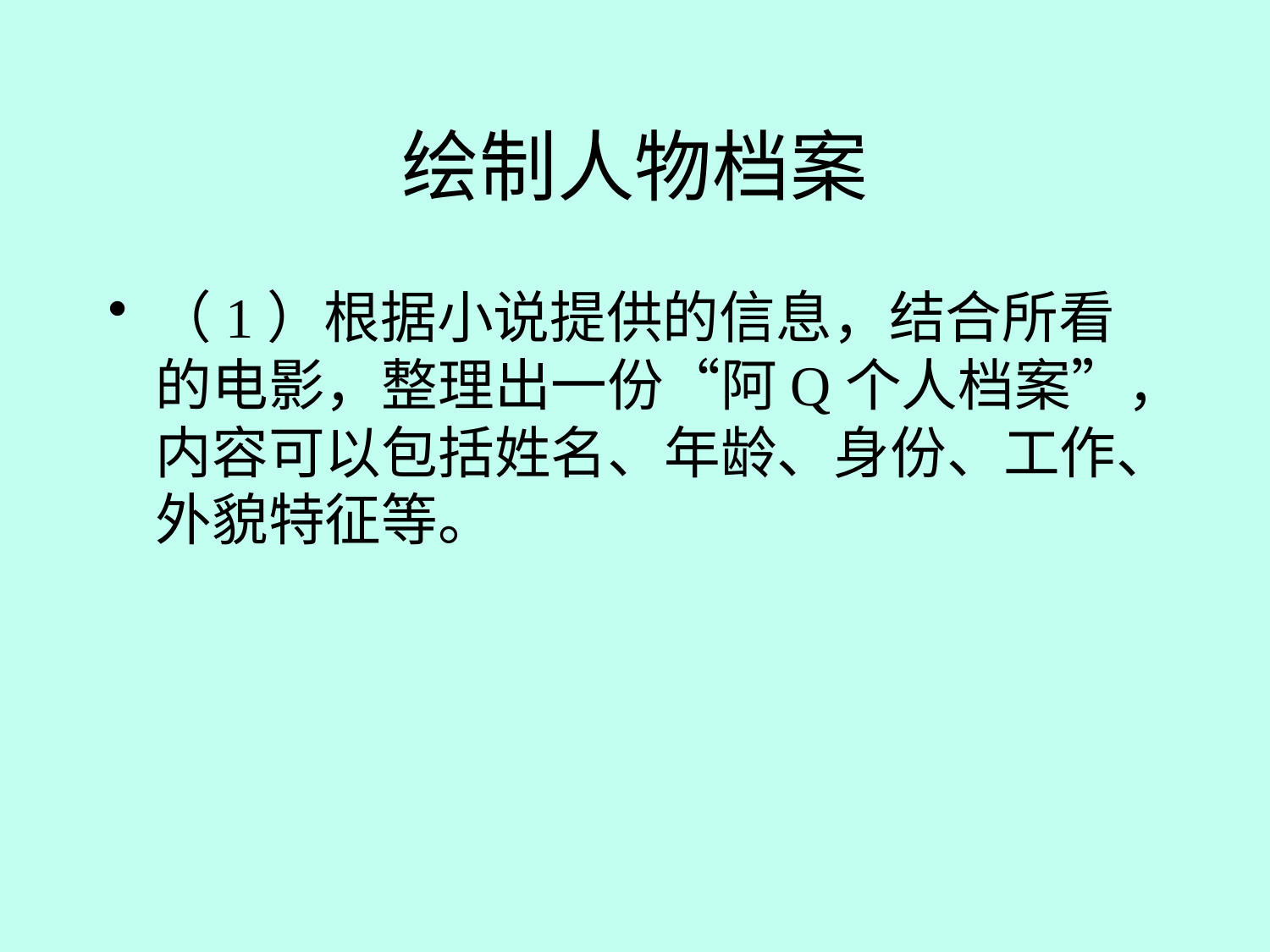

# 绘制人物档案
（1）根据小说提供的信息，结合所看的电影，整理出一份“阿Q个人档案”，内容可以包括姓名、年龄、身份、工作、外貌特征等。